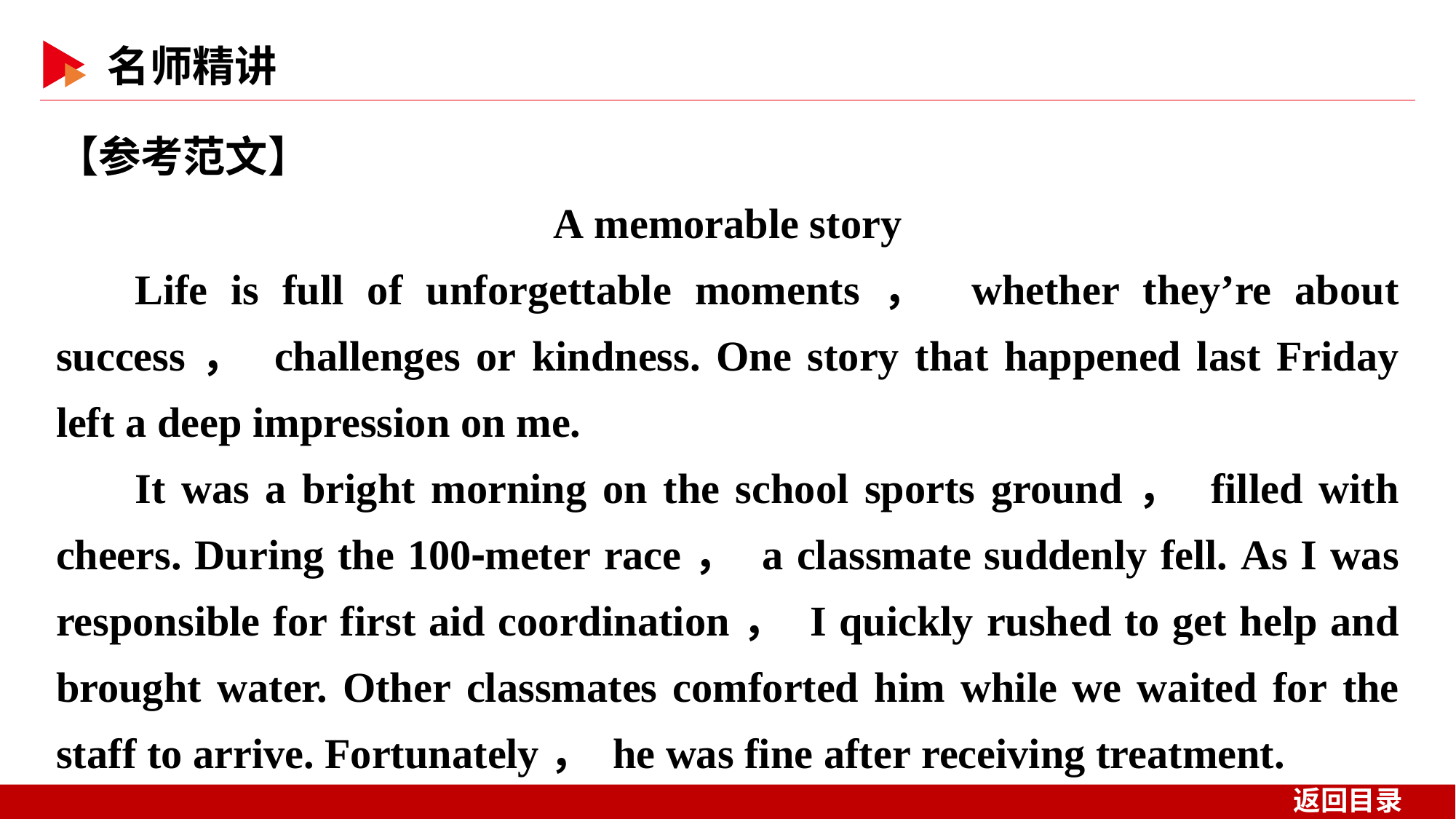

【参考范文】
A memorable story
Life is full of unforgettable moments， whether they’re about success， challenges or kindness. One story that happened last Friday left a deep impression on me.
It was a bright morning on the school sports ground， filled with cheers. During the 100⁃meter race， a classmate suddenly fell. As I was responsible for first aid coordination， I quickly rushed to get help and brought water. Other classmates comforted him while we waited for the staff to arrive. Fortunately， he was fine after receiving treatment.